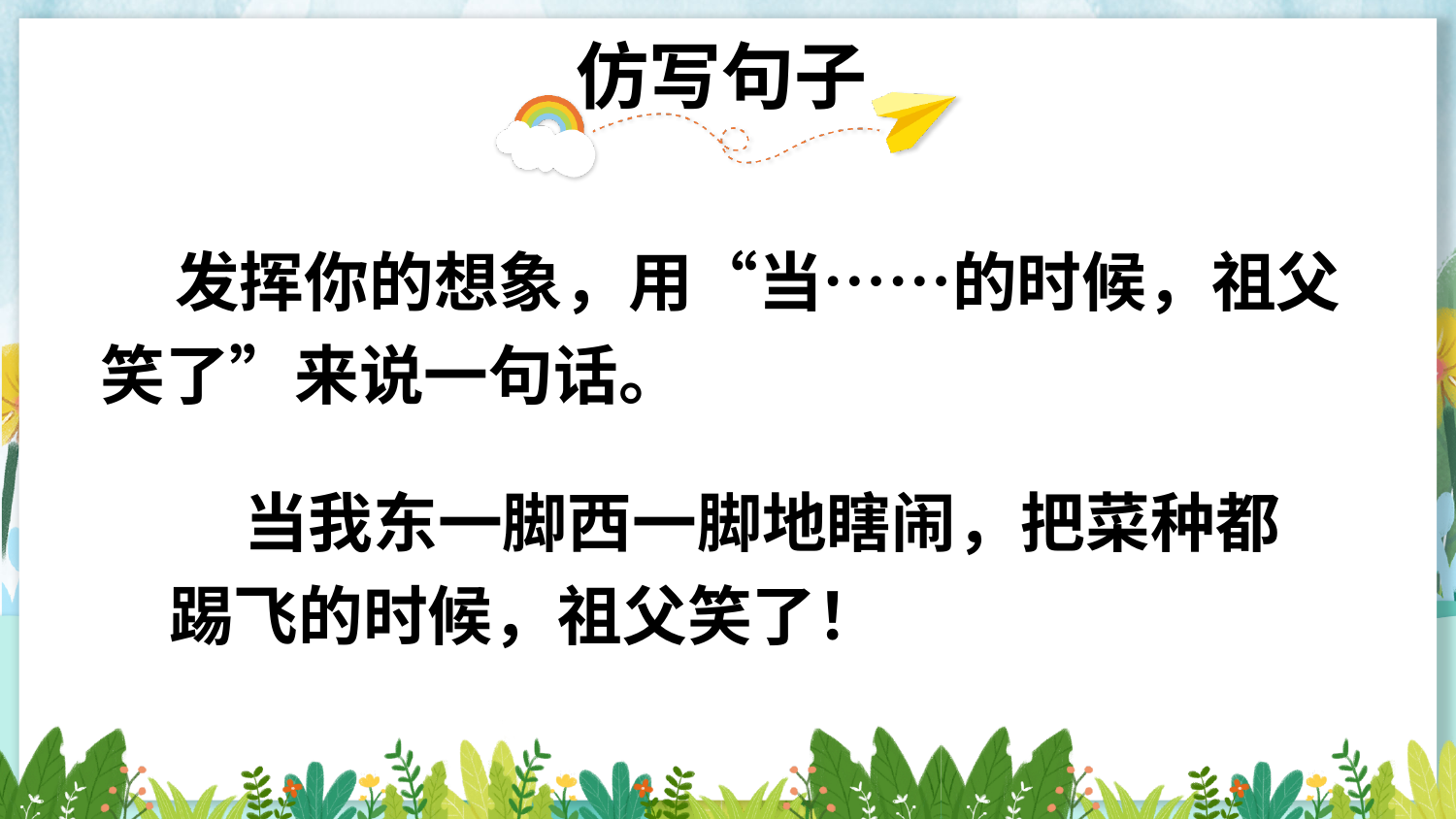

仿写句子
    发挥你的想象，用“当……的时候，祖父笑了”来说一句话。
    当我东一脚西一脚地瞎闹，把菜种都踢飞的时候，祖父笑了！